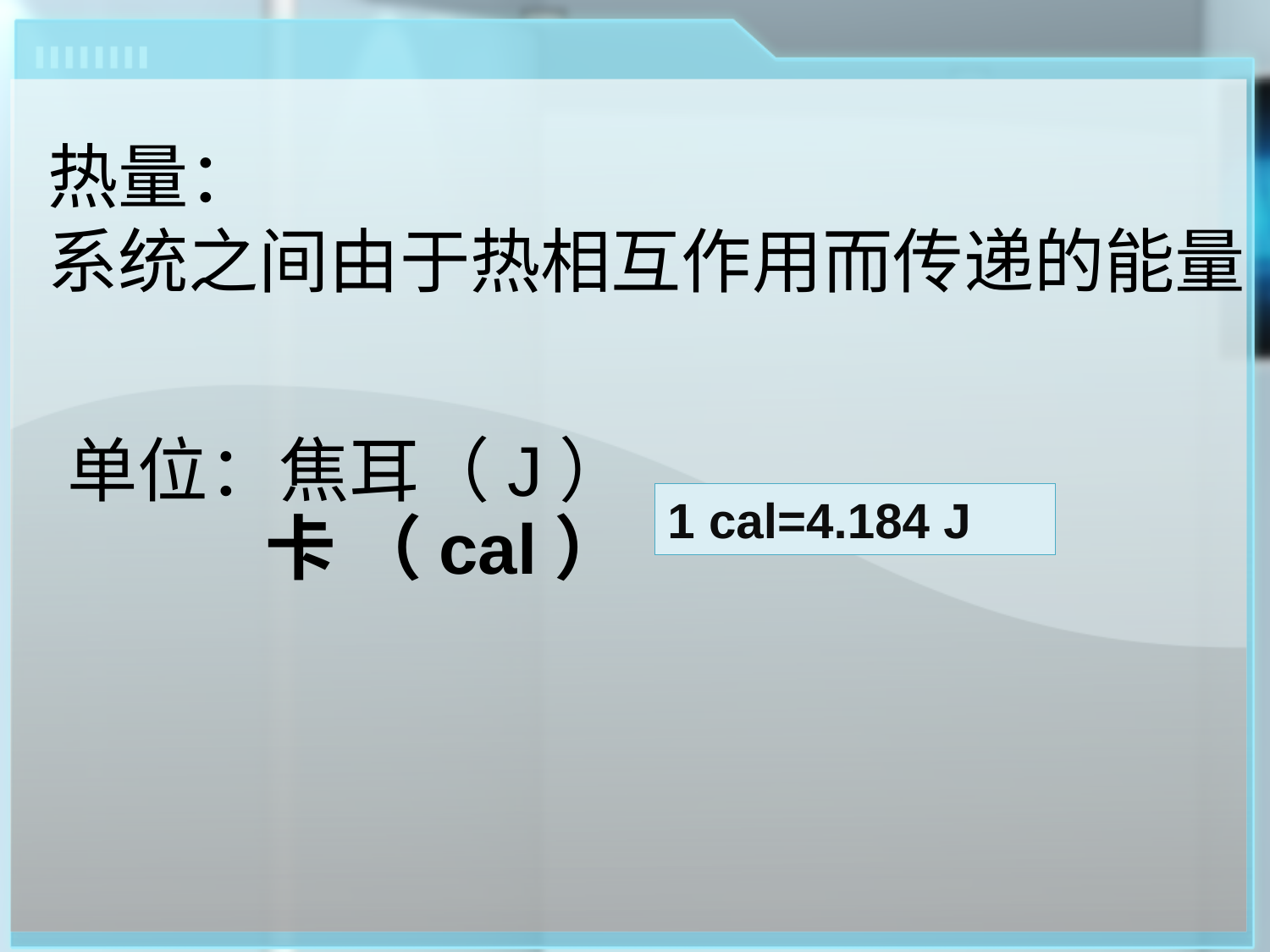

热量：
系统之间由于热相互作用而传递的能量
单位：焦耳（J）
1 cal=4.184 J
卡 （cal）